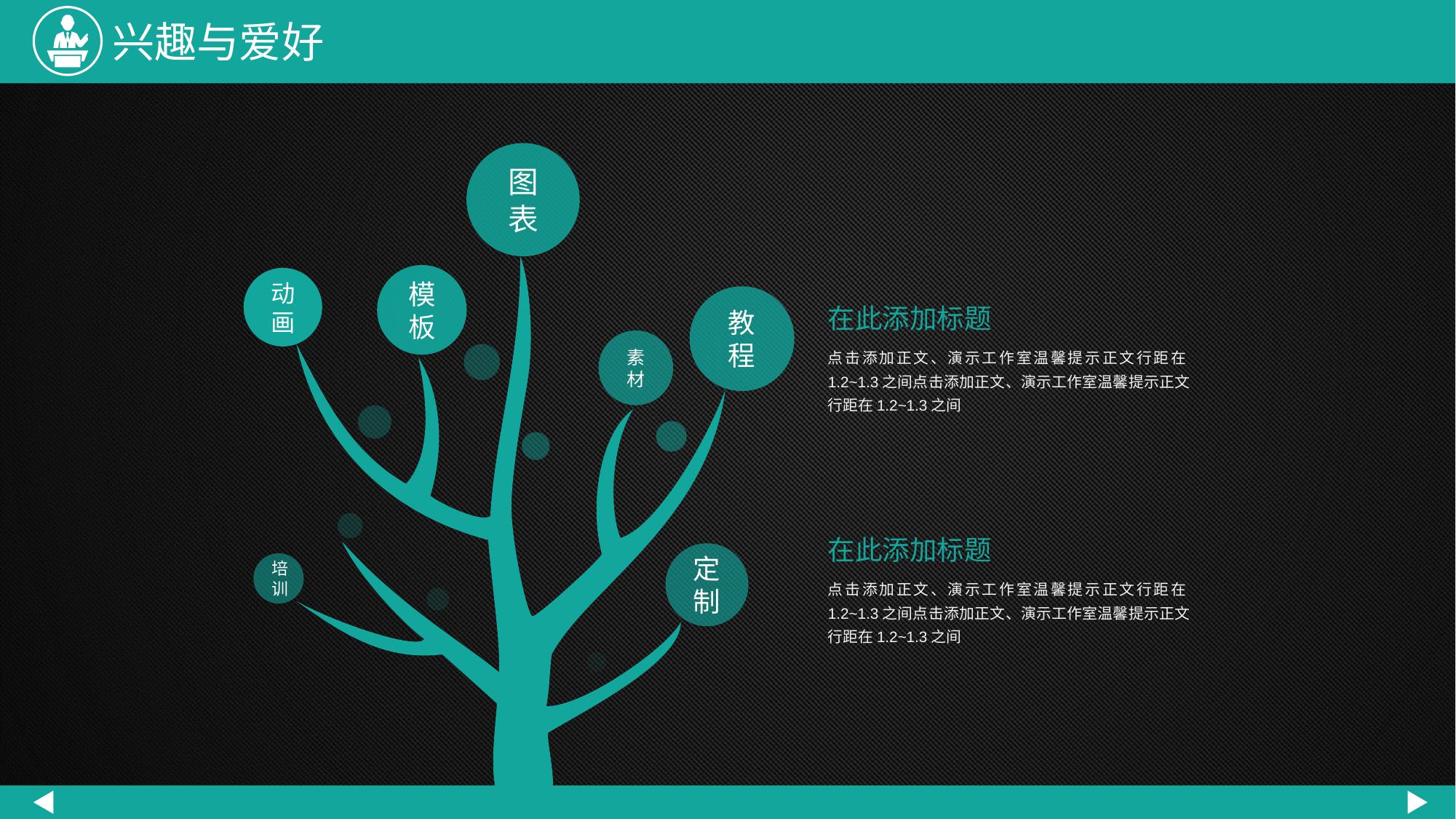

兴趣与爱好
图表

模板
动画
教程
在此添加标题
素材
点击添加正文、演示工作室温馨提示正文行距在1.2~1.3之间点击添加正文、演示工作室温馨提示正文行距在1.2~1.3之间

在此添加标题

定制
培训
点击添加正文、演示工作室温馨提示正文行距在1.2~1.3之间点击添加正文、演示工作室温馨提示正文行距在1.2~1.3之间